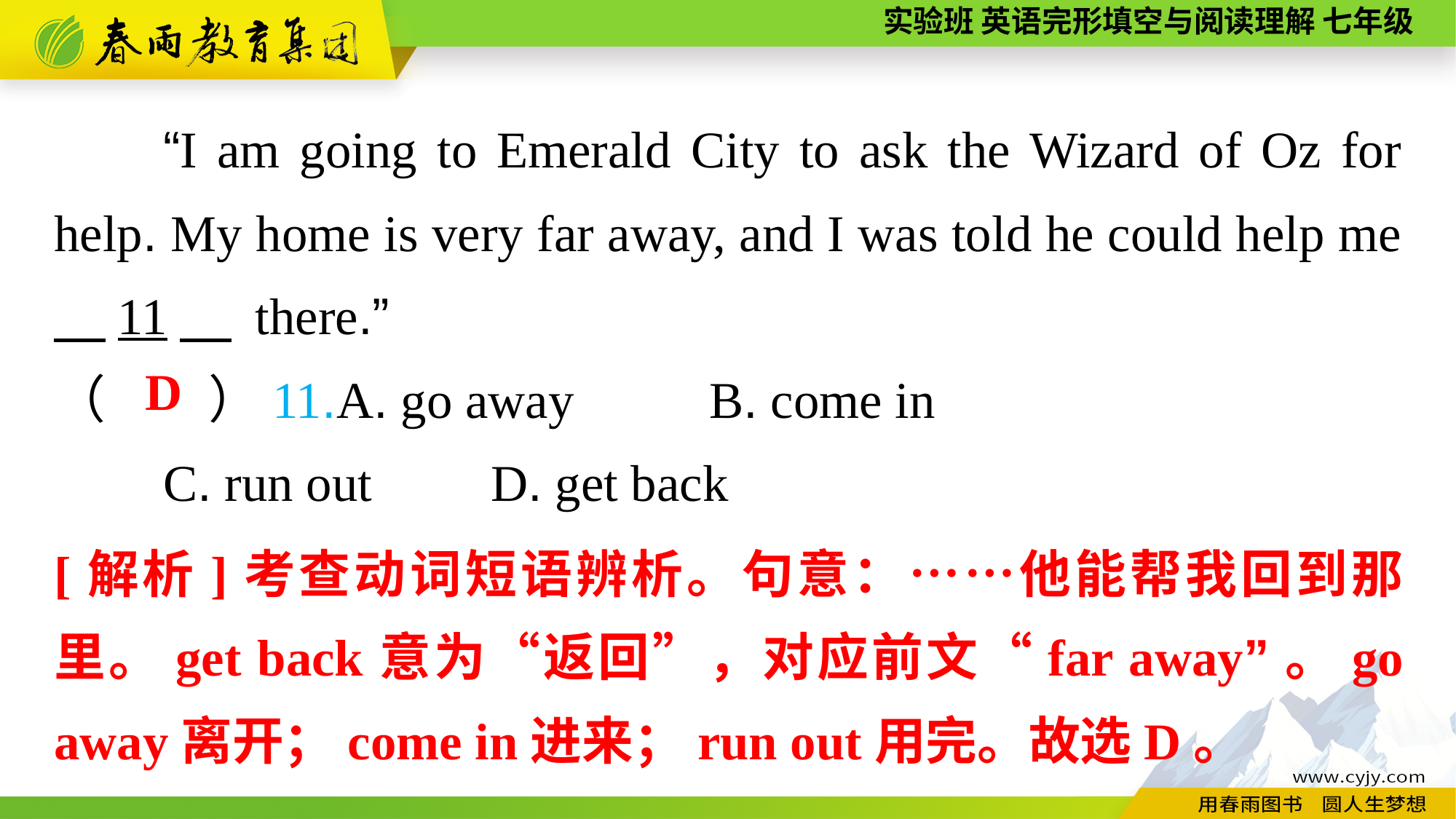

“I am going to Emerald City to ask the Wizard of Oz for help. My home is very far away, and I was told he could help me 　11　 there.”
（　　）11.A. go away		B. come in
	C. run out		D. get back
D
[解析]考查动词短语辨析。句意：……他能帮我回到那里。get back意为“返回”，对应前文“far away”。go away离开；come in进来；run out用完。故选D。